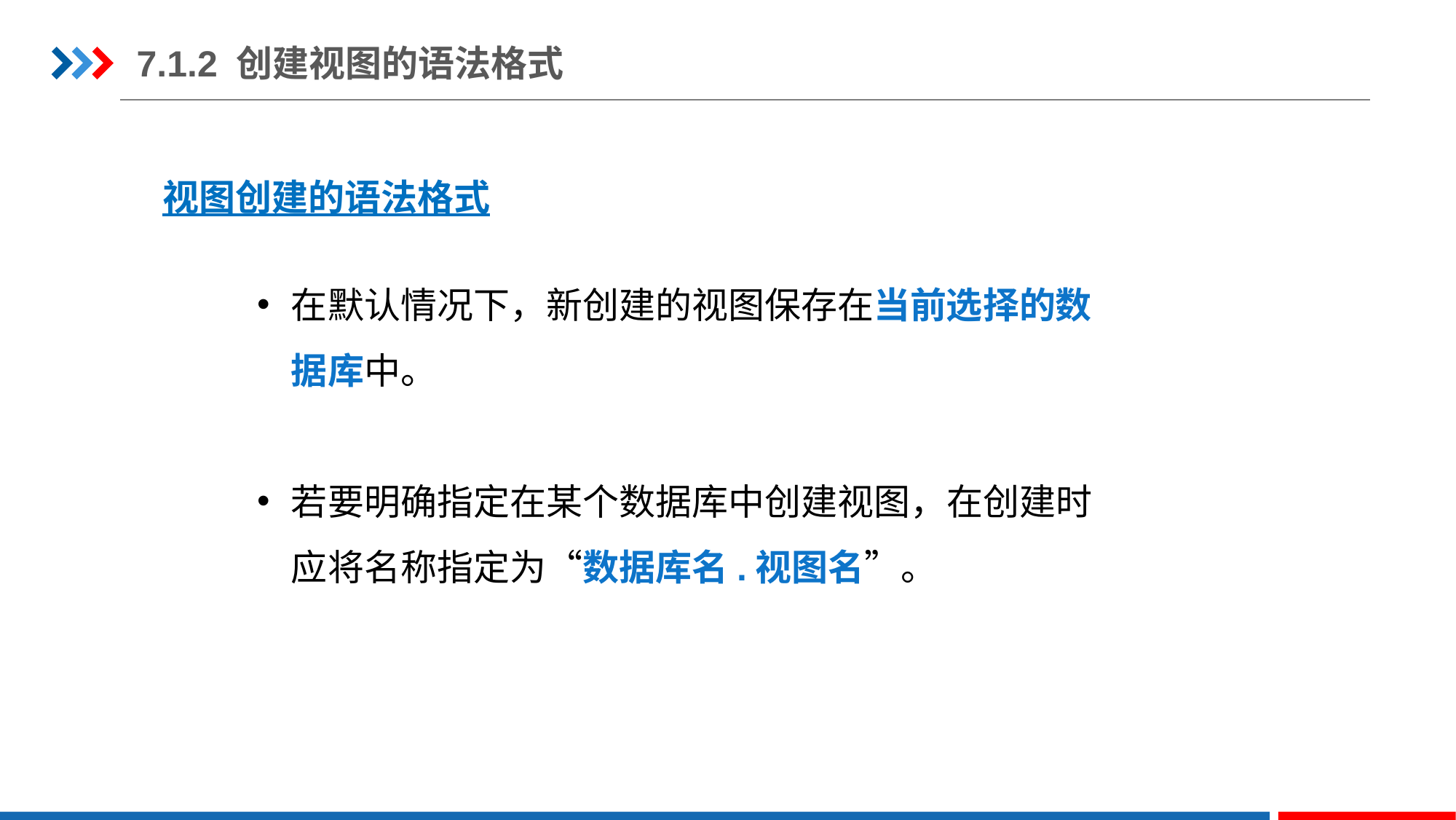

7.1.2 创建视图的语法格式
视图创建的语法格式
在默认情况下，新创建的视图保存在当前选择的数据库中。

若要明确指定在某个数据库中创建视图，在创建时应将名称指定为“数据库名.视图名”。